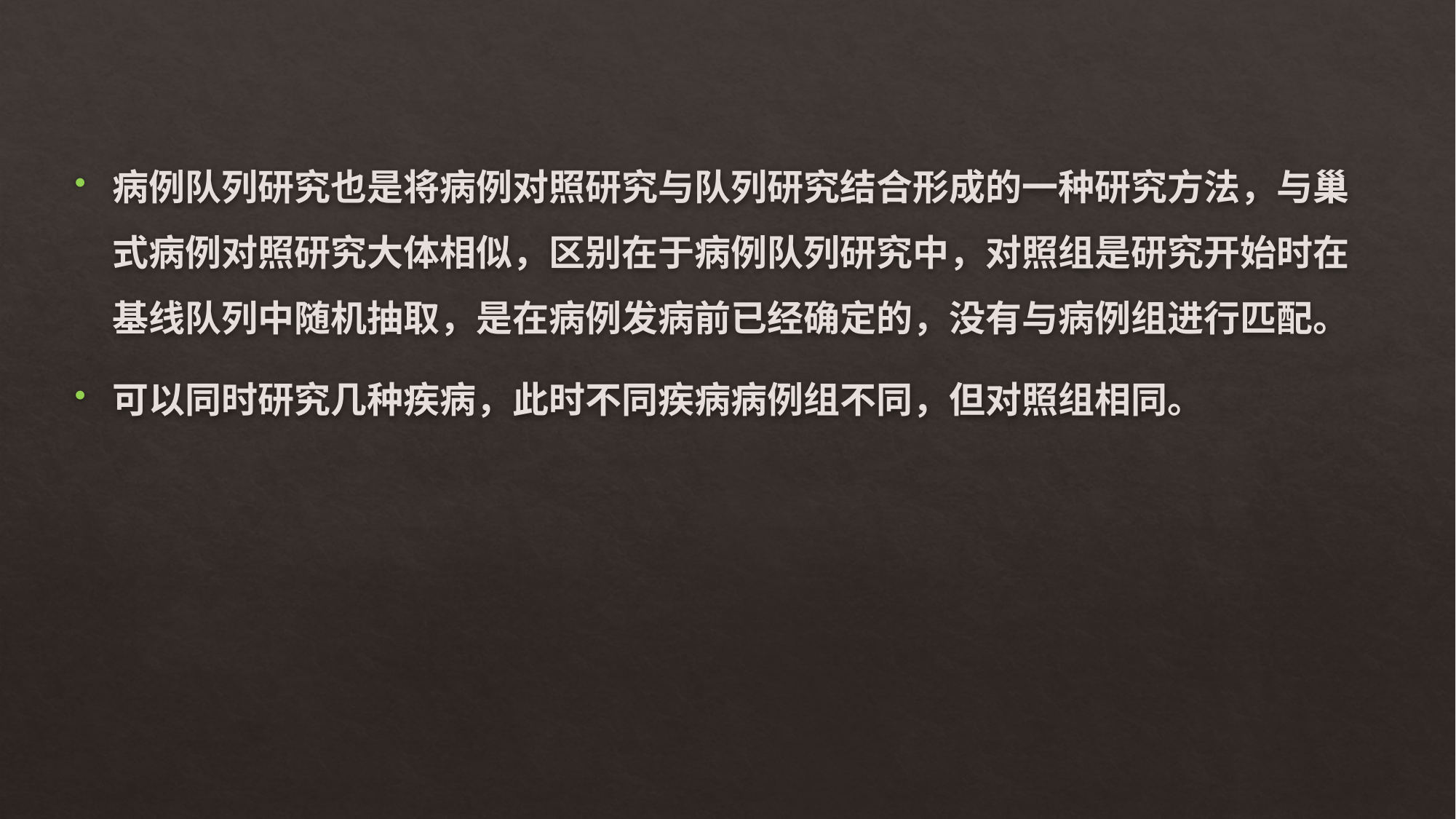

病例队列研究也是将病例对照研究与队列研究结合形成的一种研究方法，与巢式病例对照研究大体相似，区别在于病例队列研究中，对照组是研究开始时在基线队列中随机抽取，是在病例发病前已经确定的，没有与病例组进行匹配。
可以同时研究几种疾病，此时不同疾病病例组不同，但对照组相同。